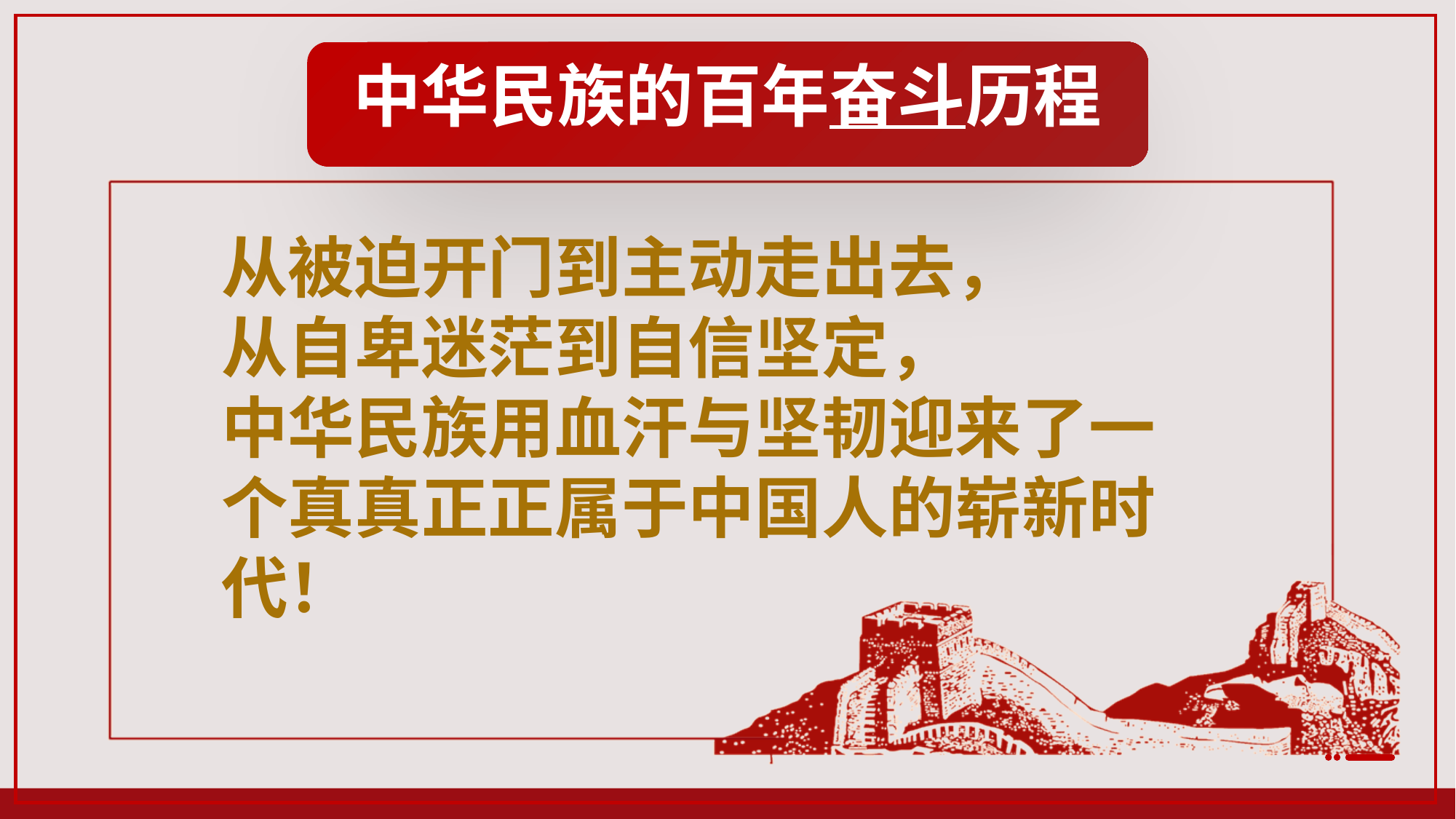

中华民族的百年奋斗历程

从被迫开门到主动走出去，
从自卑迷茫到自信坚定，
中华民族用血汗与坚韧迎来了一个真真正正属于中国人的崭新时代！